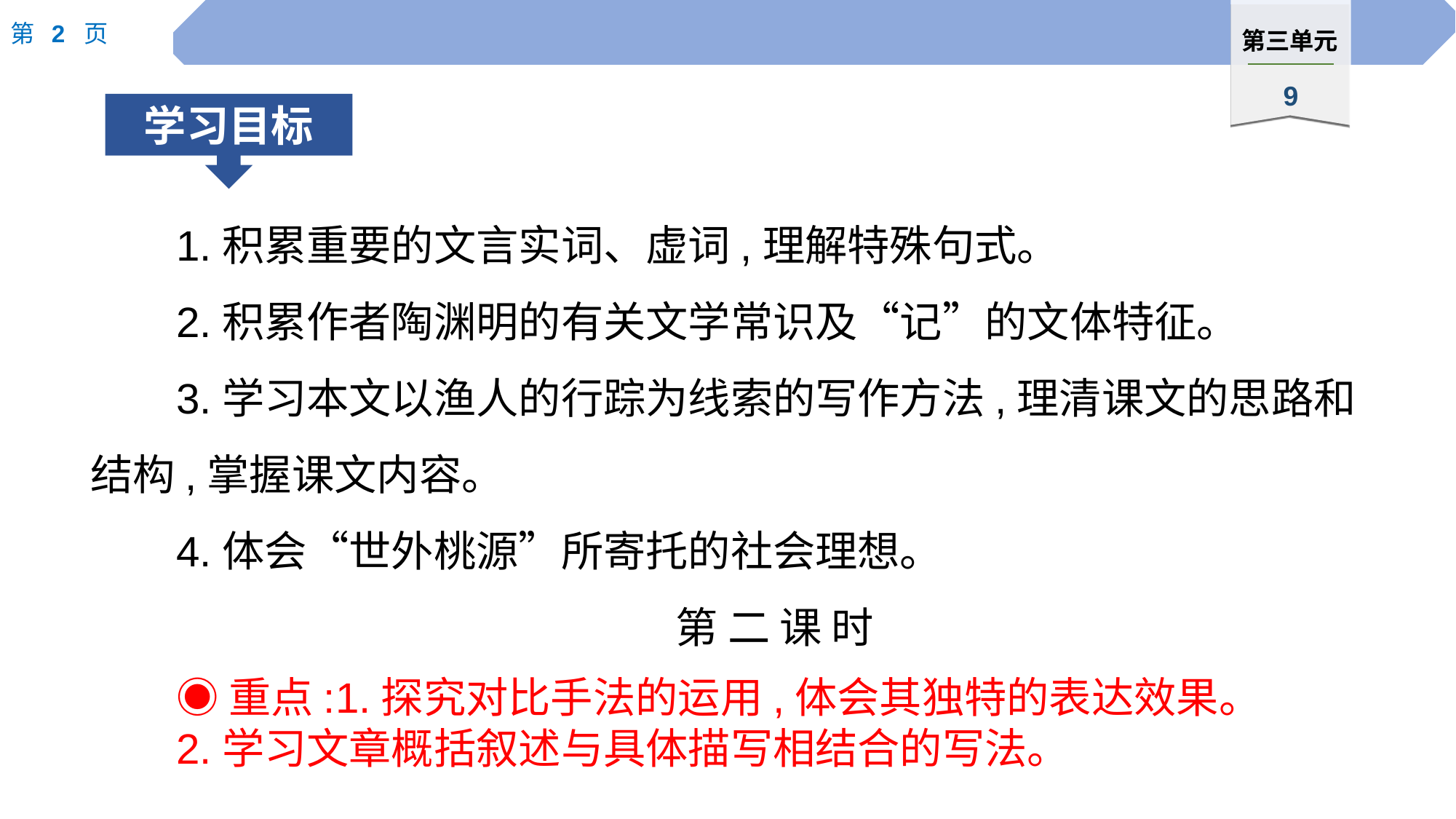

1.积累重要的文言实词、虚词,理解特殊句式。
2.积累作者陶渊明的有关文学常识及“记”的文体特征。
3.学习本文以渔人的行踪为线索的写作方法,理清课文的思路和结构,掌握课文内容。
4.体会“世外桃源”所寄托的社会理想。
第 二 课 时

◉重点:1.探究对比手法的运用,体会其独特的表达效果。
2.学习文章概括叙述与具体描写相结合的写法。